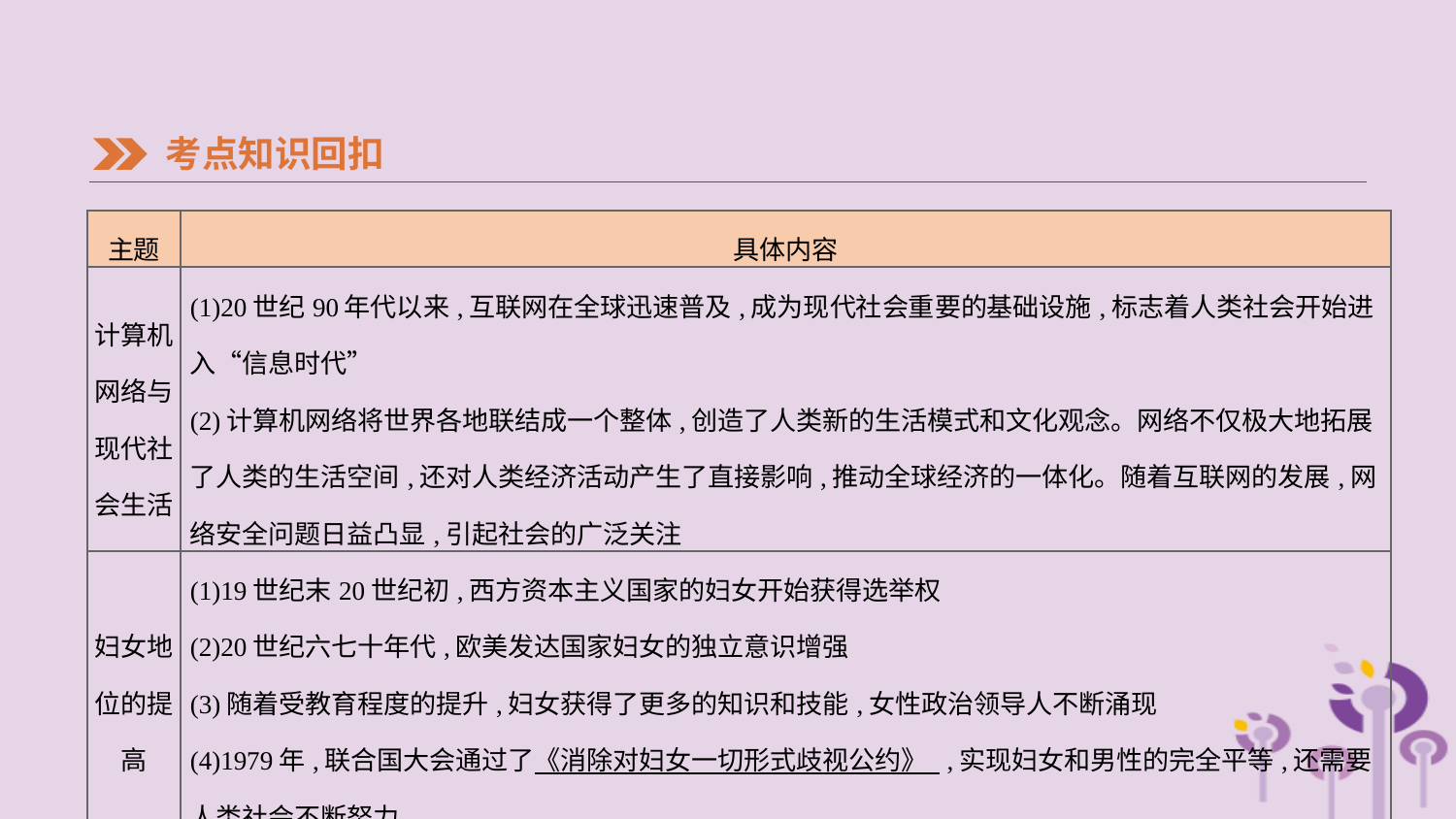

考点知识回扣

| 主题 | 具体内容 |
| --- | --- |
| 计算机 网络与 现代社 会生活 | (1)20世纪90年代以来,互联网在全球迅速普及,成为现代社会重要的基础设施,标志着人类社会开始进入“信息时代” (2)计算机网络将世界各地联结成一个整体,创造了人类新的生活模式和文化观念。网络不仅极大地拓展了人类的生活空间,还对人类经济活动产生了直接影响,推动全球经济的一体化。随着互联网的发展,网络安全问题日益凸显,引起社会的广泛关注 |
| 妇女地位的提高 | (1)19世纪末20世纪初,西方资本主义国家的妇女开始获得选举权 (2)20世纪六七十年代,欧美发达国家妇女的独立意识增强 (3)随着受教育程度的提升,妇女获得了更多的知识和技能,女性政治领导人不断涌现 (4)1979年,联合国大会通过了《消除对妇女一切形式歧视公约》 ,实现妇女和男性的完全平等,还需要人类社会不断努力 |